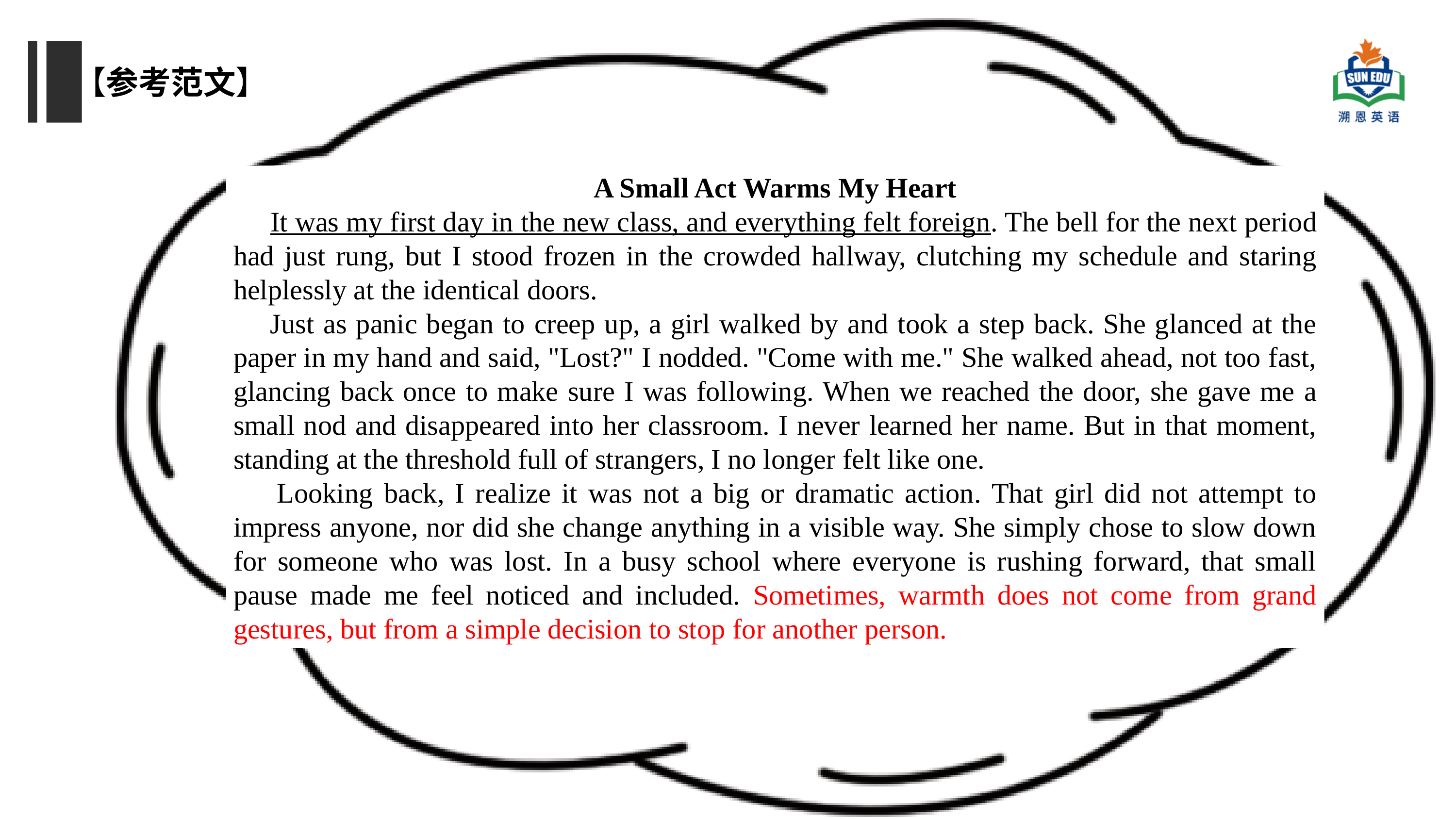

【参考范文】
A Small Act Warms My Heart
     It was my first day in the new class, and everything felt foreign. The bell for the next period had just rung, but I stood frozen in the crowded hallway, clutching my schedule and staring helplessly at the identical doors.
    Just as panic began to creep up, a girl walked by and took a step back. She glanced at the paper in my hand and said, "Lost?" I nodded. "Come with me." She walked ahead, not too fast, glancing back once to make sure I was following. When we reached the door, she gave me a small nod and disappeared into her classroom. I never learned her name. But in that moment, standing at the threshold full of strangers, I no longer felt like one.
    Looking back, I realize it was not a big or dramatic action. That girl did not attempt to impress anyone, nor did she change anything in a visible way. She simply chose to slow down for someone who was lost. In a busy school where everyone is rushing forward, that small pause made me feel noticed and included. Sometimes, warmth does not come from grand gestures, but from a simple decision to stop for another person.